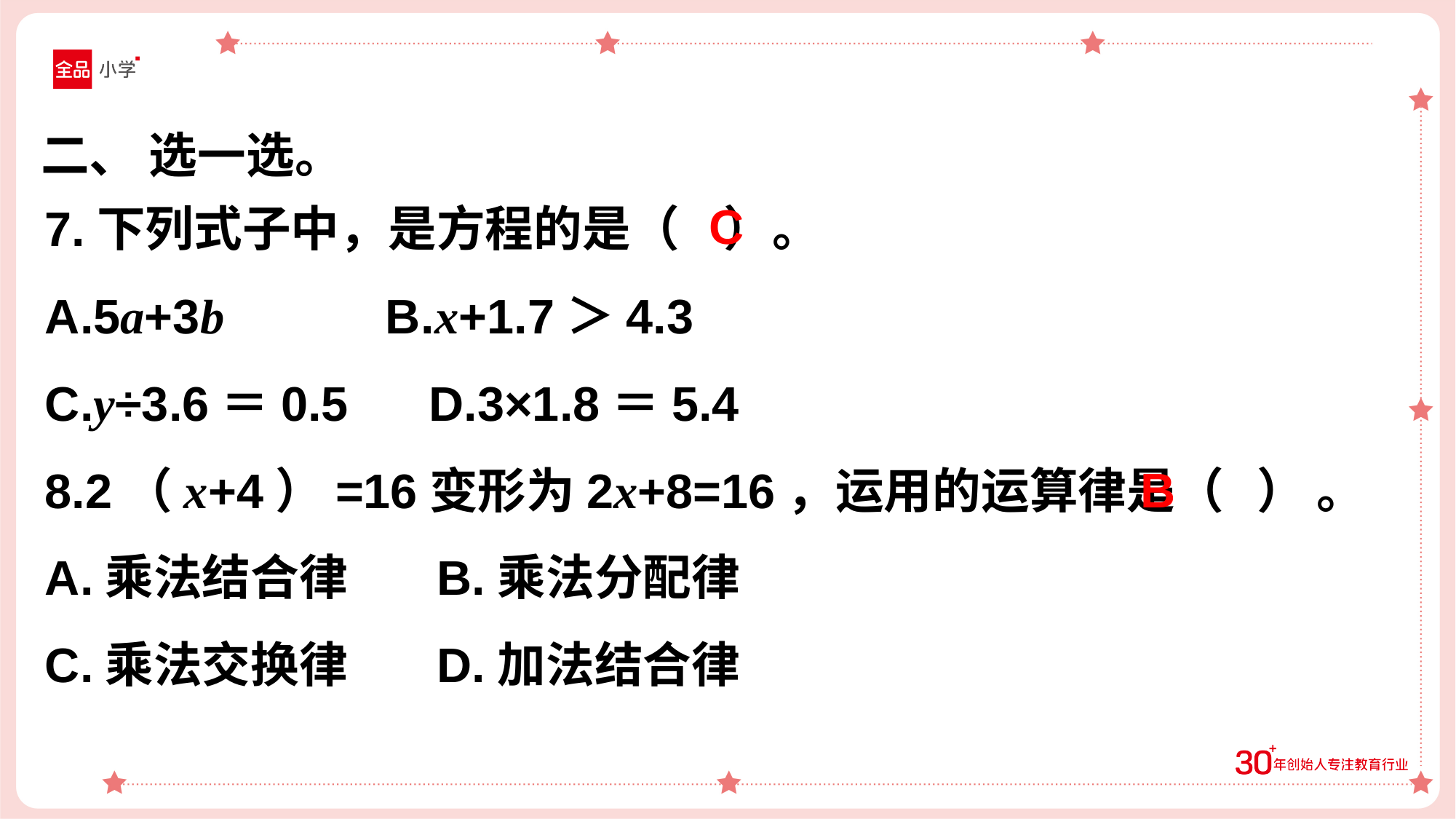

二、 选一选。
7.下列式子中，是方程的是（    ）。
A.5a+3b            B.x+1.7＞4.3
C.y÷3.6＝0.5      D.3×1.8＝5.4
8.2（x+4）=16变形为2x+8=16，运用的运算律是（   ） 。
A.乘法结合律       B.乘法分配律
C.乘法交换律       D.加法结合律

C
B